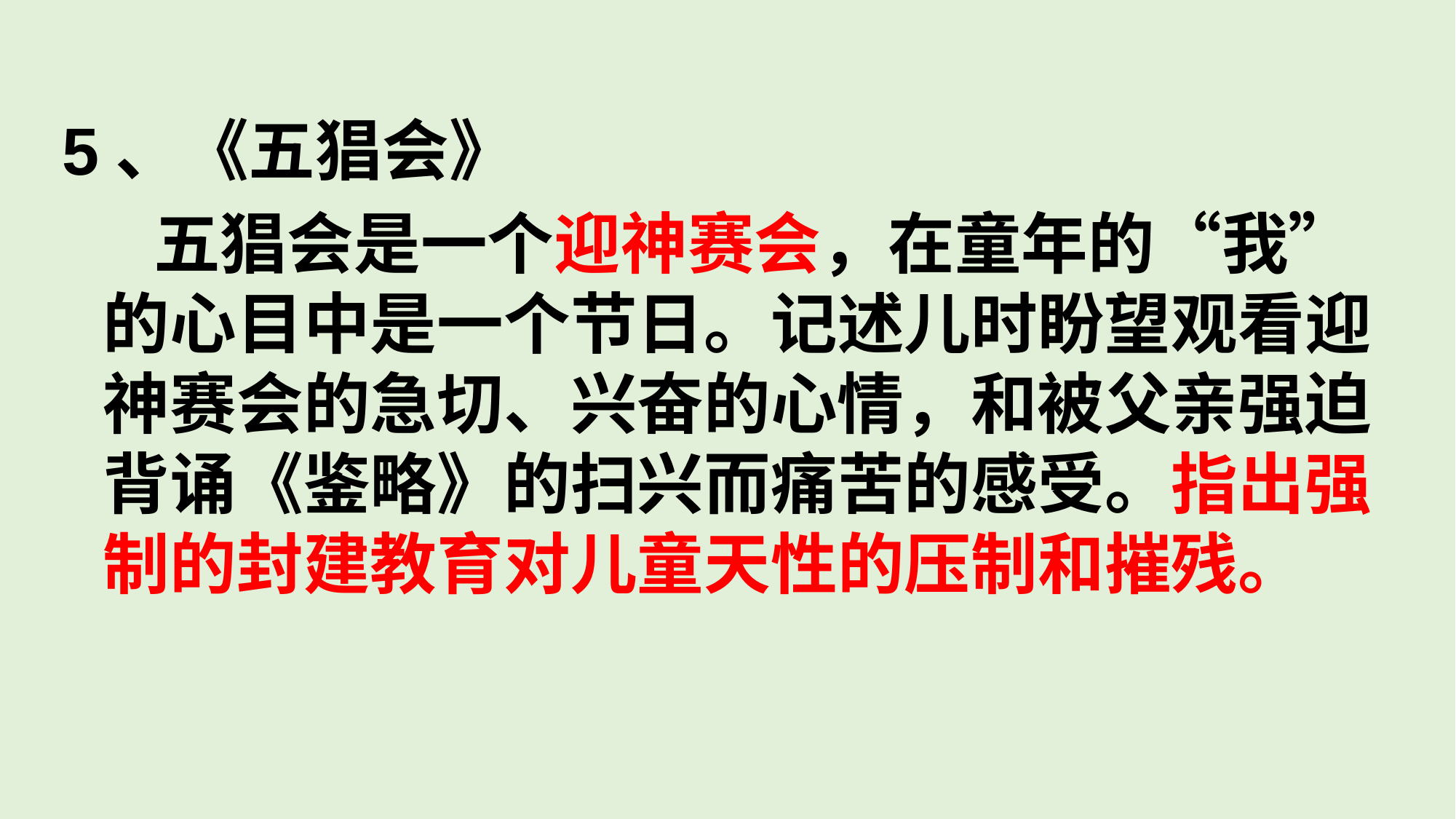

#
5、《五猖会》
     五猖会是一个迎神赛会，在童年的“我”的心目中是一个节日。记述儿时盼望观看迎神赛会的急切、兴奋的心情，和被父亲强迫背诵《鉴略》的扫兴而痛苦的感受。指出强制的封建教育对儿童天性的压制和摧残。